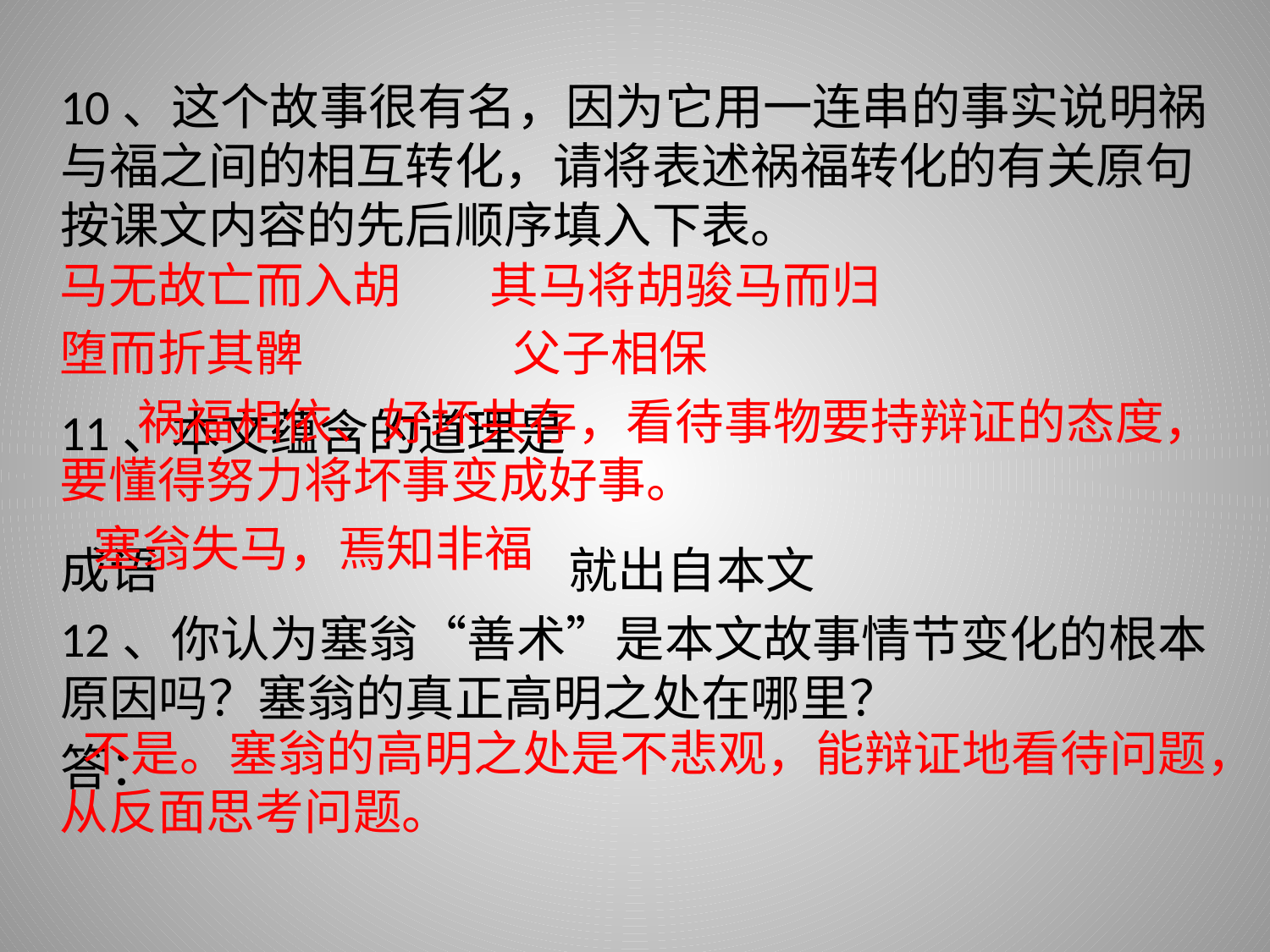

10、这个故事很有名，因为它用一连串的事实说明祸与福之间的相互转化，请将表述祸福转化的有关原句按课文内容的先后顺序填入下表。

	11、本文蕴含的道理是

	成语				就出自本文
	12、你认为塞翁“善术”是本文故事情节变化的根本原因吗？塞翁的真正高明之处在哪里？
	答：

		马无故亡而入胡        其马将胡骏马而归
		堕而折其髀                   父子相保
					      祸福相依、好坏共存，看待事物要持辩证的态度，要懂得努力将坏事变成好事。
		  塞翁失马，焉知非福

		 不是。塞翁的高明之处是不悲观，能辩证地看待问题，从反面思考问题。